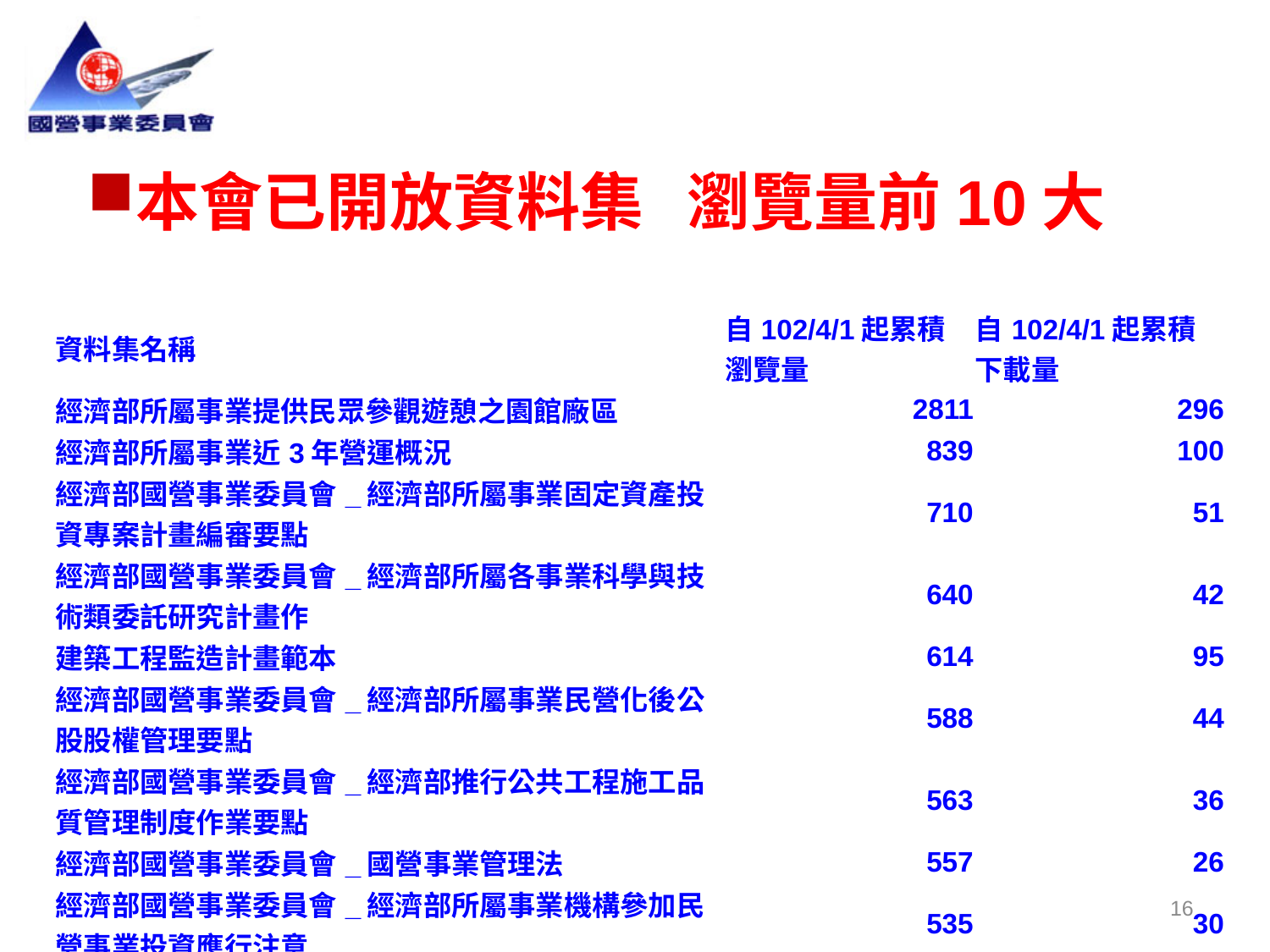

本會已開放資料集   瀏覽量前10大
| 資料集名稱 | 自102/4/1起累積瀏覽量 | 自102/4/1起累積下載量 |
| --- | --- | --- |
| 經濟部所屬事業提供民眾參觀遊憩之園館廠區 | 2811 | 296 |
| 經濟部所屬事業近3年營運概況 | 839 | 100 |
| 經濟部國營事業委員會\_經濟部所屬事業固定資產投資專案計畫編審要點 | 710 | 51 |
| 經濟部國營事業委員會\_經濟部所屬各事業科學與技術類委託研究計畫作 | 640 | 42 |
| 建築工程監造計畫範本 | 614 | 95 |
| 經濟部國營事業委員會\_經濟部所屬事業民營化後公股股權管理要點 | 588 | 44 |
| 經濟部國營事業委員會\_經濟部推行公共工程施工品質管理制度作業要點 | 563 | 36 |
| 經濟部國營事業委員會\_國營事業管理法 | 557 | 26 |
| 經濟部國營事業委員會\_經濟部所屬事業機構參加民營事業投資應行注意 | 535 | 30 |
| 經濟部國營事業委員會預算 | 507 | 57 |

16